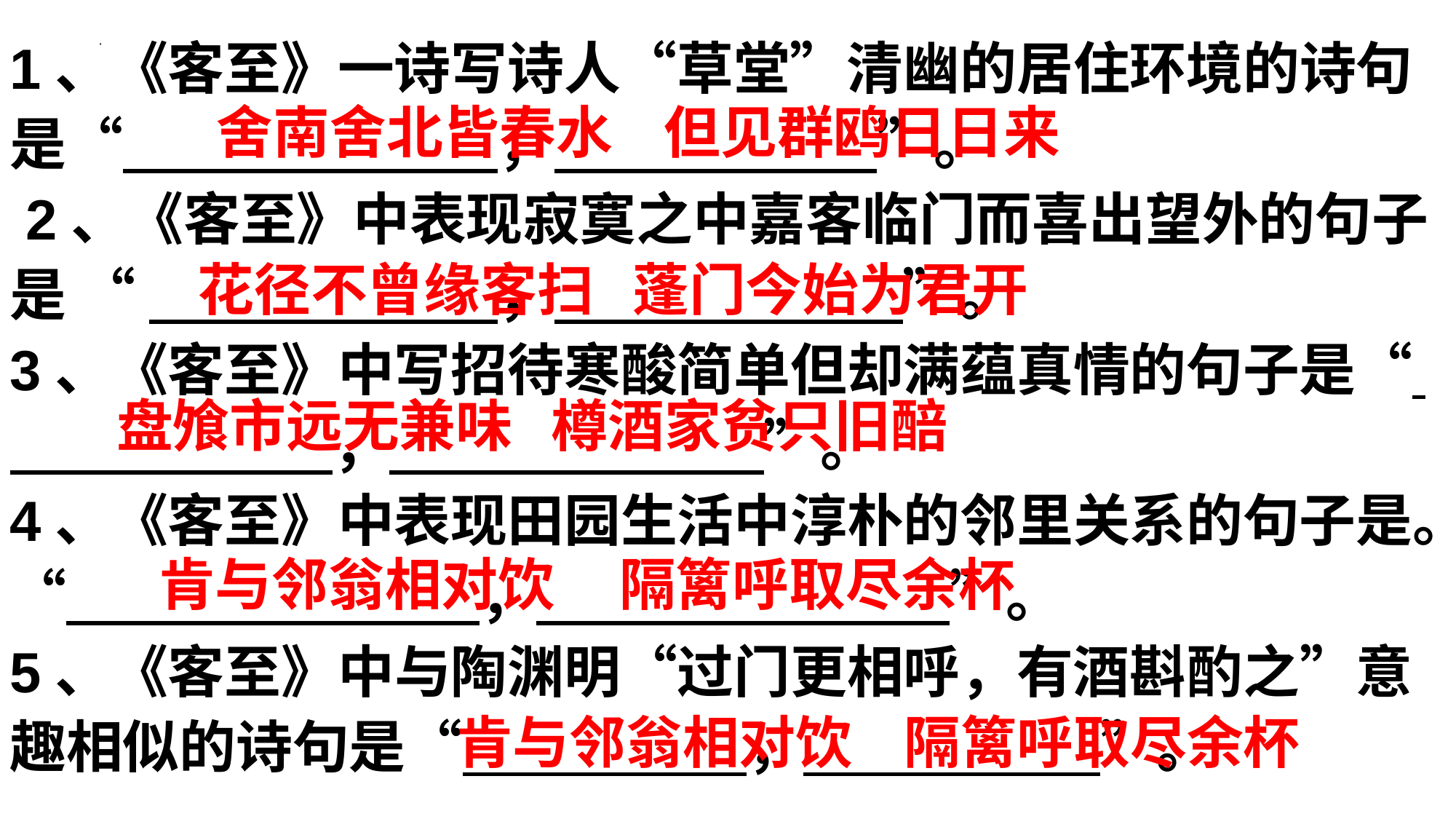

1、《客至》一诗写诗人“草堂”清幽的居住环境的诗句是“                             ，                         ”。
 2、《客至》中表现寂寞之中嘉客临门而喜出望外的句子是 “                            ，                           ”。
3、《客至》中写招待寒酸简单但却满蕴真情的句子是“                           ，                             ”。
4、《客至》中表现田园生活中淳朴的邻里关系的句子是。“                                ，                                ”。
5、《客至》中与陶渊明“过门更相呼，有酒斟酌之”意趣相似的诗句是“                      ，                       ”。
舍南舍北皆春水    但见群鸥日日来
花径不曾缘客扫   蓬门今始为君开
盘飧市远无兼味   樽酒家贫只旧醅
肯与邻翁相对饮     隔篱呼取尽余杯
肯与邻翁相对饮    隔篱呼取尽余杯